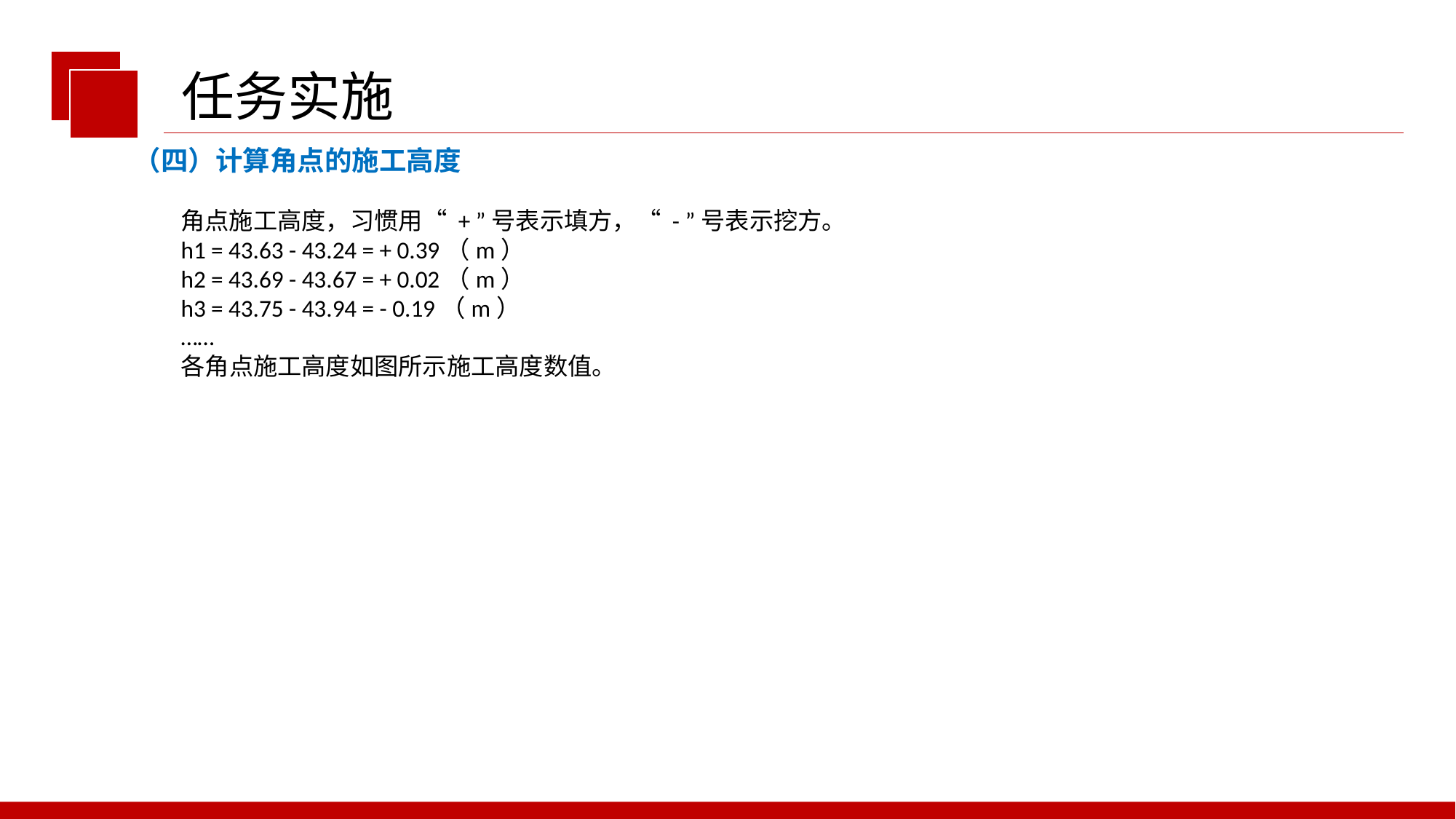

任务实施
（四）计算角点的施工高度
角点施工高度，习惯用“ + ”号表示填方，“ - ”号表示挖方。
h1 = 43.63 - 43.24 = + 0.39（m）
h2 = 43.69 - 43.67 = + 0.02（m）
h3 = 43.75 - 43.94 = - 0.19（m）
……
各角点施工高度如图所示施工高度数值。